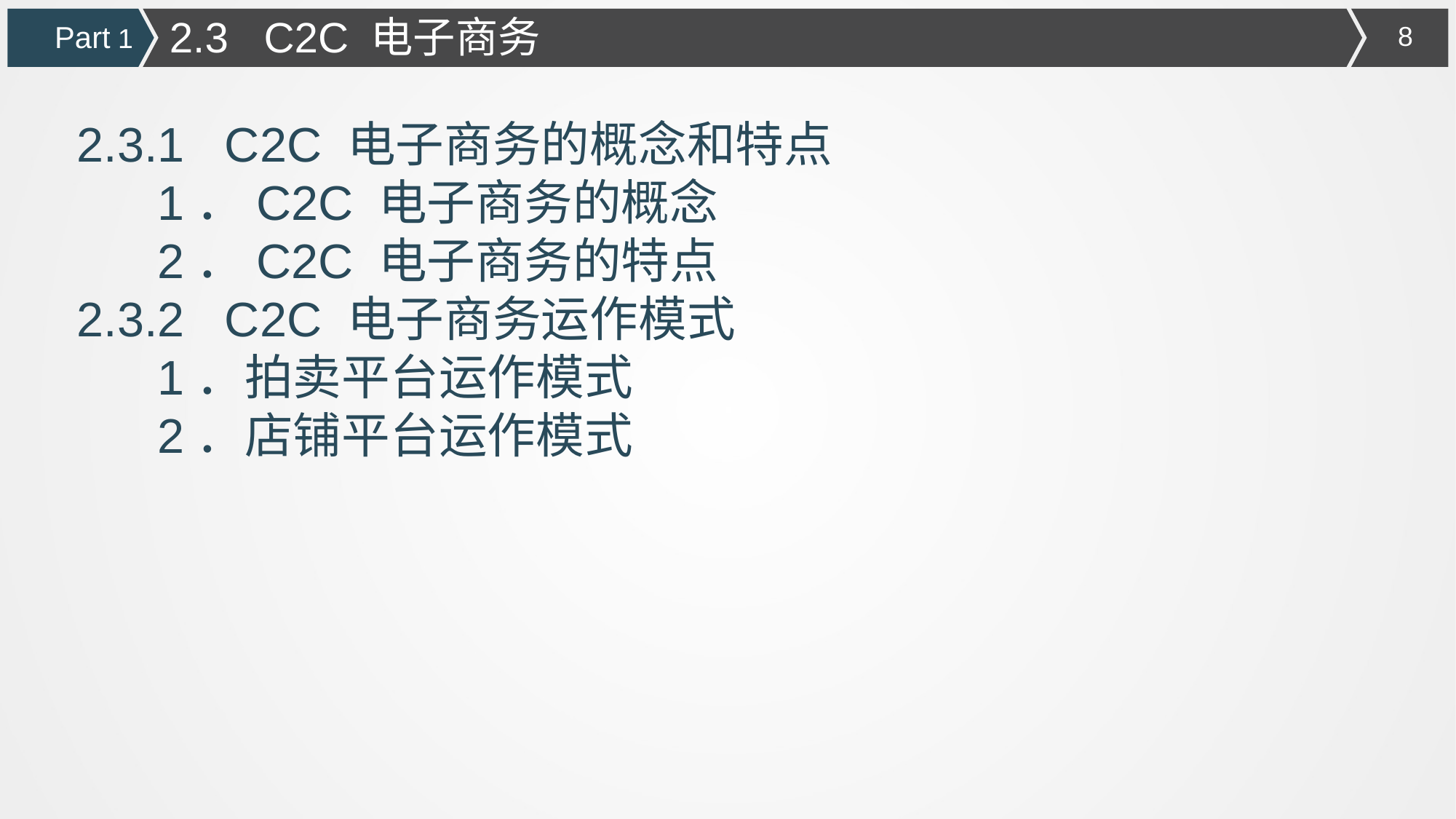

2.3   C2C 电子商务
Part 1
2.3.1   C2C 电子商务的概念和特点
      1．C2C 电子商务的概念
      2．C2C 电子商务的特点
2.3.2   C2C 电子商务运作模式
      1．拍卖平台运作模式
      2．店铺平台运作模式